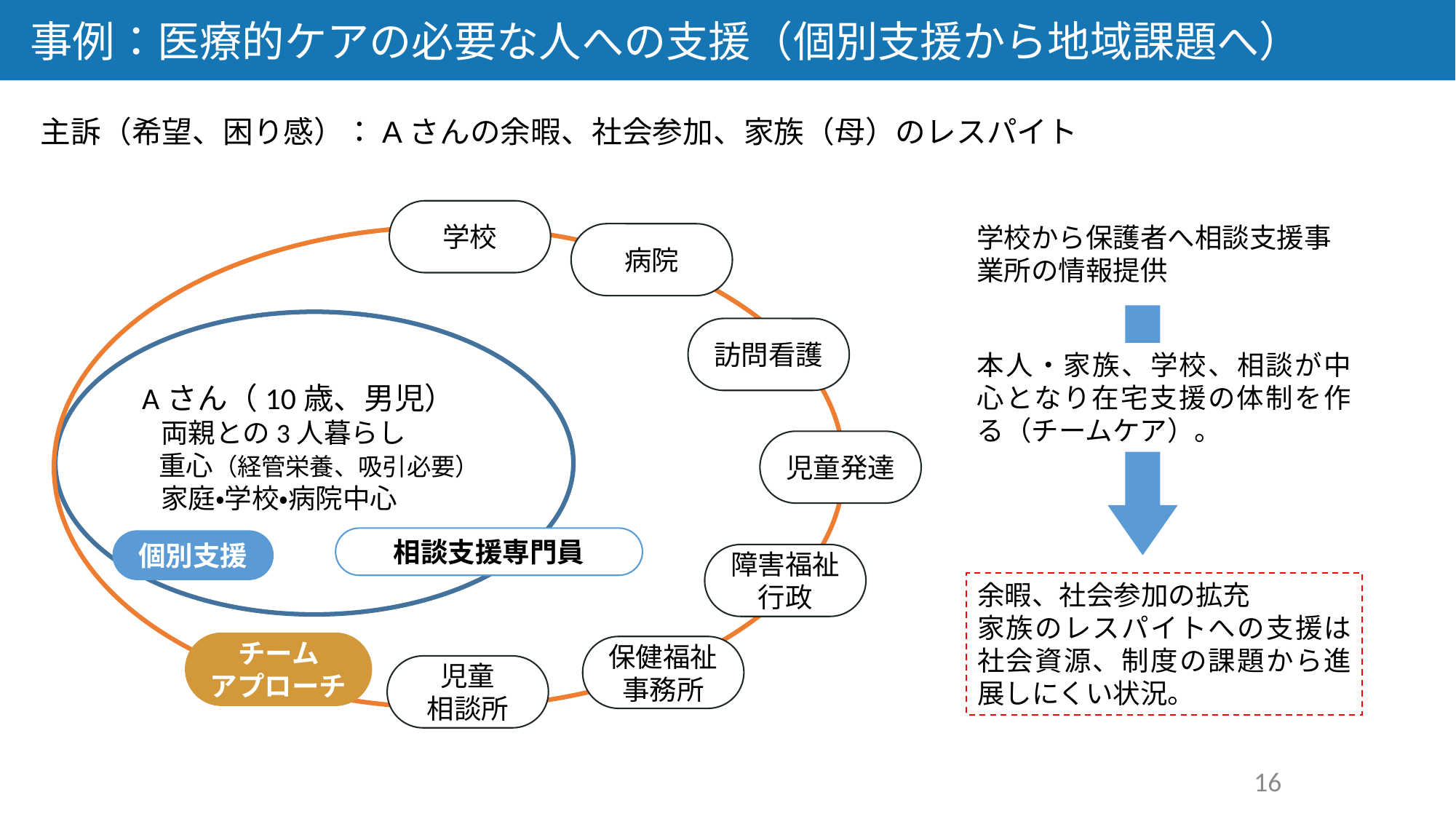

事例：医療的ケアの必要な人への支援（個別支援から地域課題へ）
主訴（希望、困り感）：Aさんの余暇、社会参加、家族（母）のレスパイト
学校
学校から保護者へ相談支援事業所の情報提供
病院

Aさん（10歳、男児）
  両親との3人暮らし
  重心（経管栄養、吸引必要）
  家庭・学校・病院中心

訪問看護
本人・家族、学校、相談が中心となり在宅支援の体制を作る（チームケア）。
児童発達
相談支援専門員
個別支援
障害福祉行政
余暇、社会参加の拡充
家族のレスパイトへの支援は社会資源、制度の課題から進展しにくい状況。
チーム
アプローチ
保健福祉
事務所
児童
相談所
16